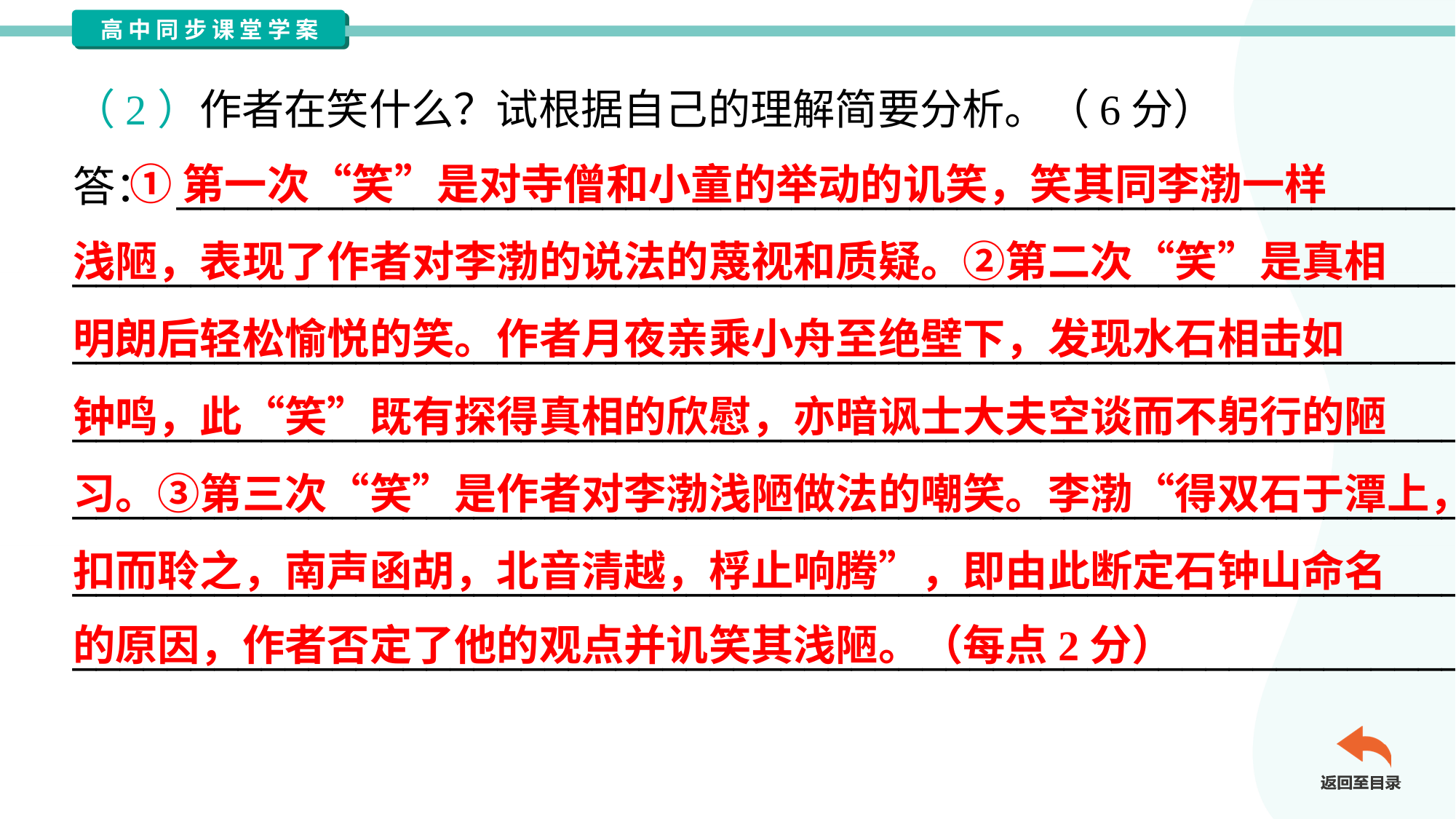

（2）作者在笑什么？试根据自己的理解简要分析。（6分）
答： ________________________________________________________
_____________________________________________________________
_____________________________________________________________
_____________________________________________________________
_____________________________________________________________
_____________________________________________________________
_____________________________________________________________
      ①第一次“笑”是对寺僧和小童的举动的讥笑，笑其同李渤一样
浅陋，表现了作者对李渤的说法的蔑视和质疑。②第二次“笑”是真相
明朗后轻松愉悦的笑。作者月夜亲乘小舟至绝壁下，发现水石相击如
钟鸣，此“笑”既有探得真相的欣慰，亦暗讽士大夫空谈而不躬行的陋
习。③第三次“笑”是作者对李渤浅陋做法的嘲笑。李渤“得双石于潭上，
扣而聆之，南声函胡，北音清越，桴止响腾”，即由此断定石钟山命名
的原因，作者否定了他的观点并讥笑其浅陋。（每点2分）